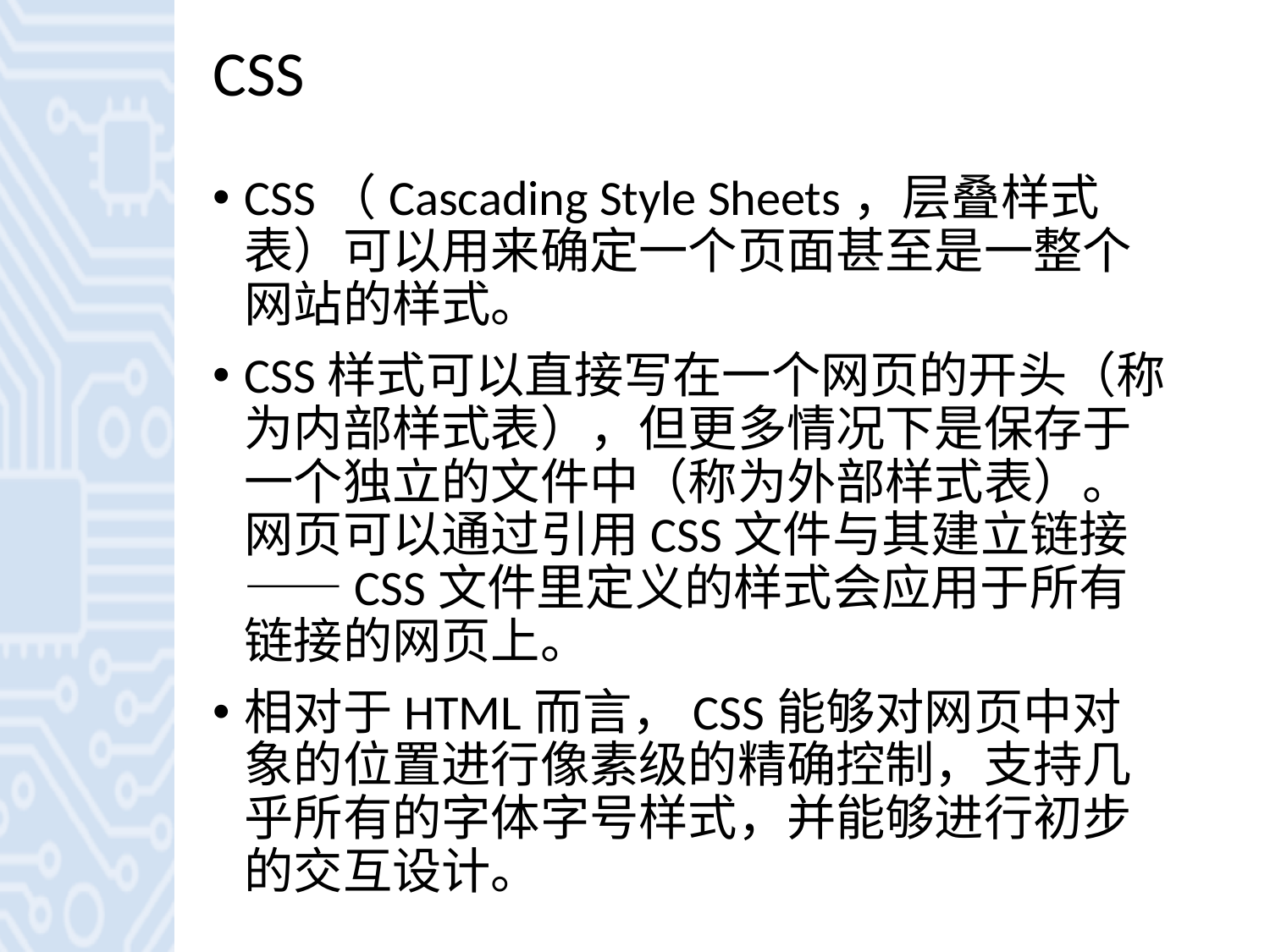

# CSS
CSS（Cascading Style Sheets，层叠样式表）可以用来确定一个页面甚至是一整个网站的样式。
CSS样式可以直接写在一个网页的开头（称为内部样式表），但更多情况下是保存于一个独立的文件中（称为外部样式表）。网页可以通过引用CSS文件与其建立链接——CSS文件里定义的样式会应用于所有链接的网页上。
相对于HTML而言，CSS能够对网页中对象的位置进行像素级的精确控制，支持几乎所有的字体字号样式，并能够进行初步的交互设计。